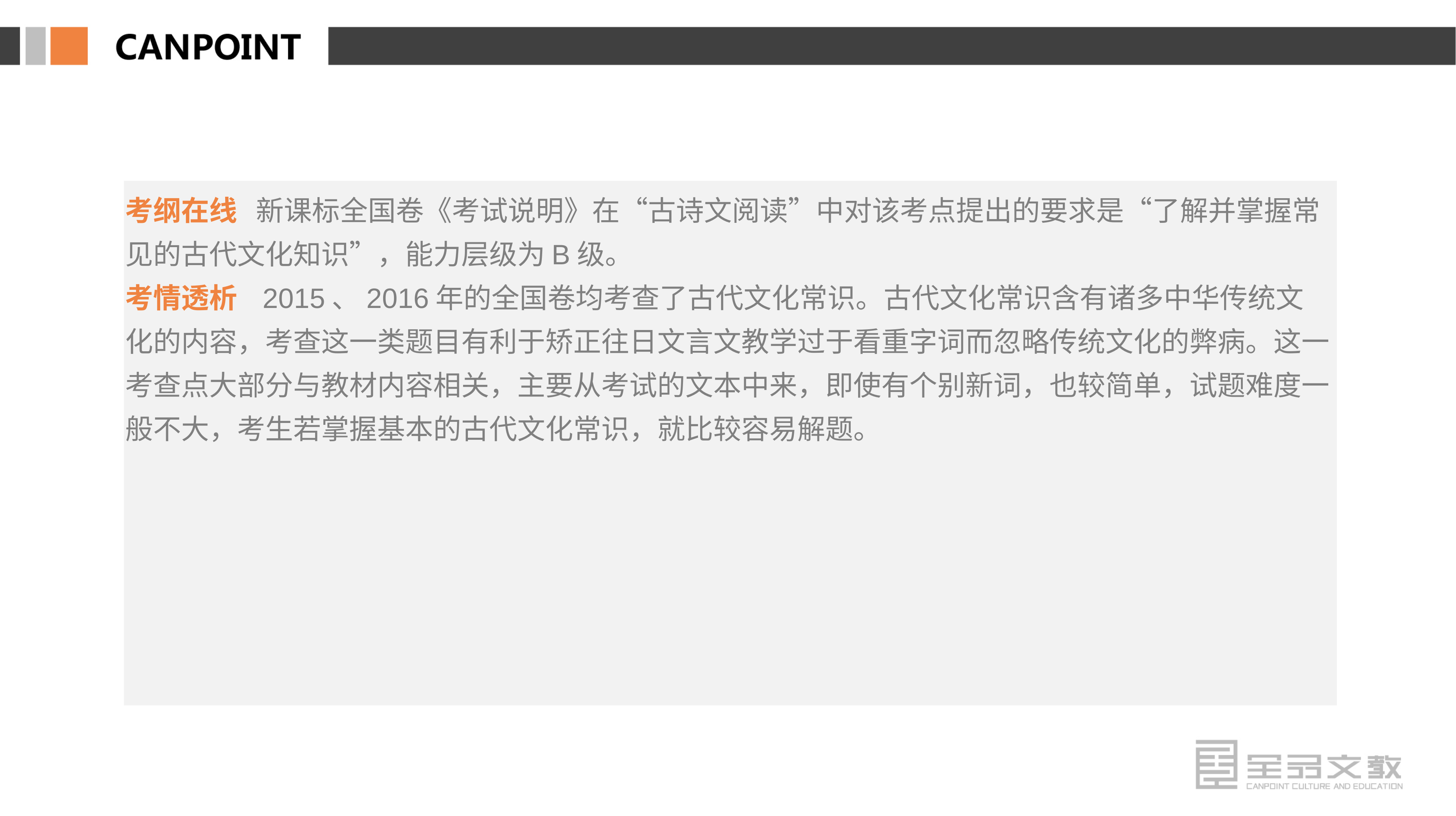

考纲在线   新课标全国卷《考试说明》在“古诗文阅读”中对该考点提出的要求是“了解并掌握常见的古代文化知识”，能力层级为B级。
考情透析   2015、2016年的全国卷均考查了古代文化常识。古代文化常识含有诸多中华传统文化的内容，考查这一类题目有利于矫正往日文言文教学过于看重字词而忽略传统文化的弊病。这一考查点大部分与教材内容相关，主要从考试的文本中来，即使有个别新词，也较简单，试题难度一般不大，考生若掌握基本的古代文化常识，就比较容易解题。